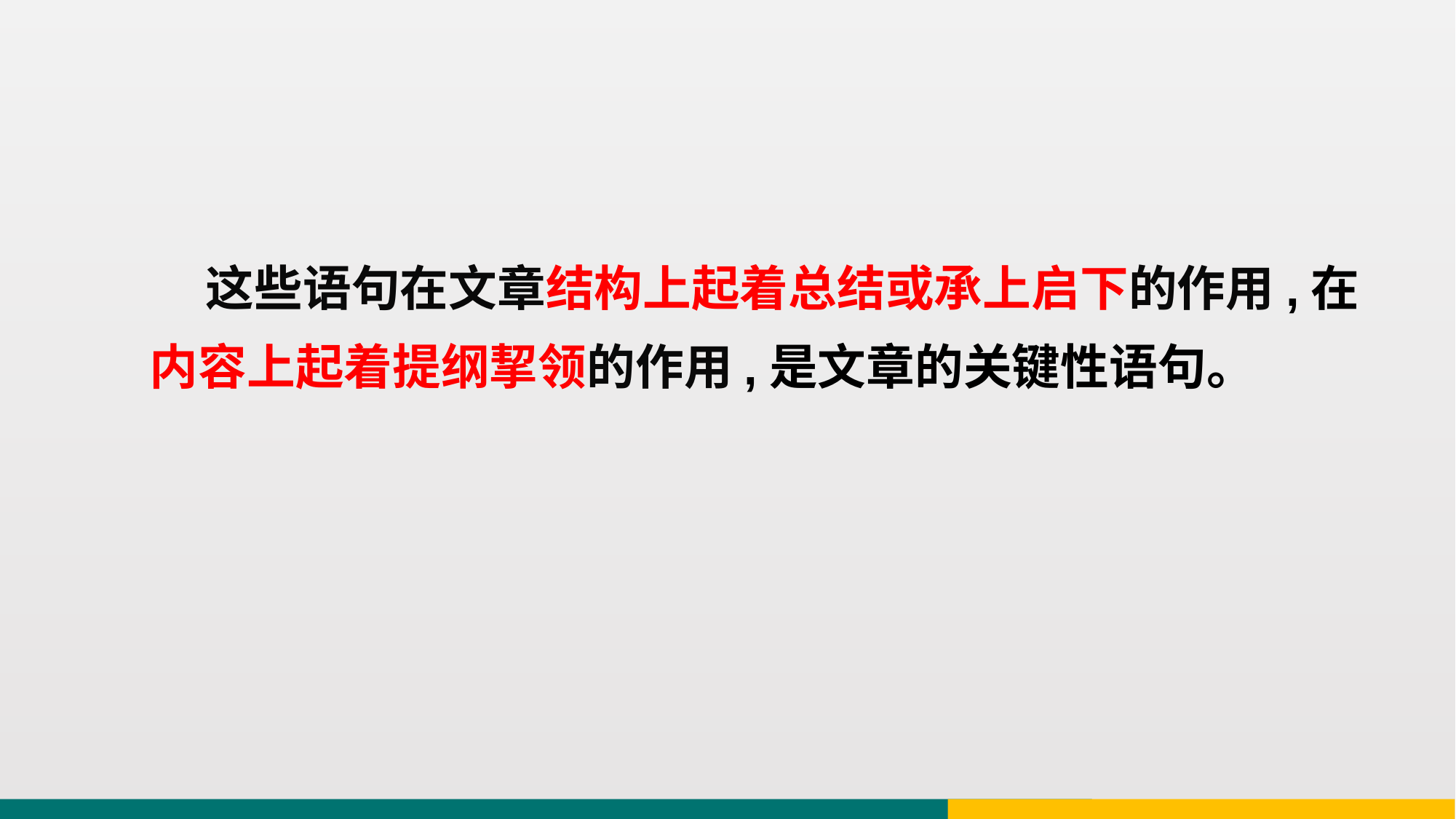

这些语句在文章结构上起着总结或承上启下的作用,在内容上起着提纲挈领的作用,是文章的关键性语句。